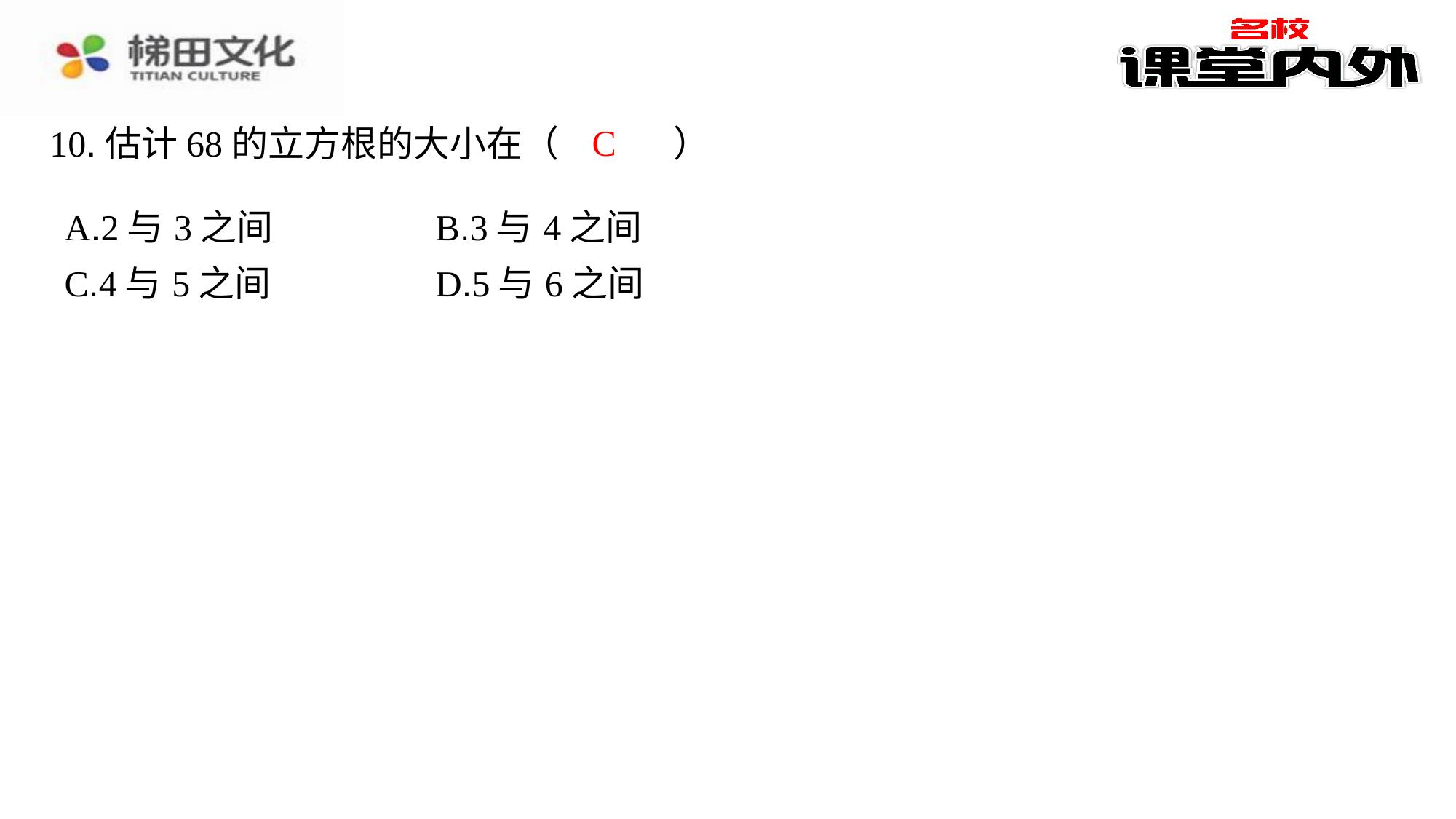

C
10.估计68的立方根的大小在（　C　）
| A.2与3之间 | B.3与4之间 |
| --- | --- |
| C.4与5之间 | D.5与6之间 |